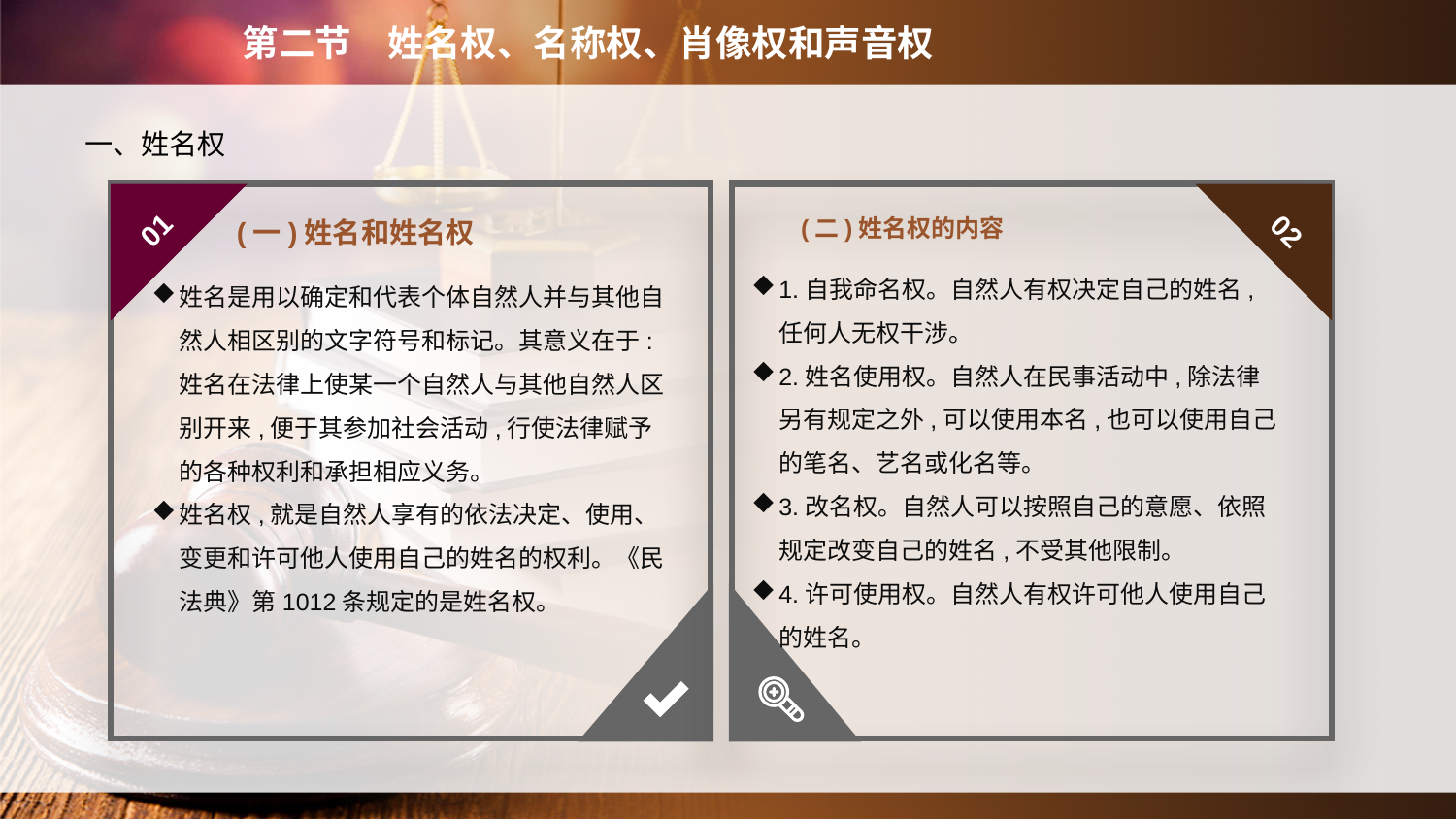

第二节　姓名权、名称权、肖像权和声音权
　　一、姓名权

(二)姓名权的内容
01
02
(一)姓名和姓名权
1.自我命名权。自然人有权决定自己的姓名,任何人无权干涉。
2.姓名使用权。自然人在民事活动中,除法律另有规定之外,可以使用本名,也可以使用自己的笔名、艺名或化名等。
3.改名权。自然人可以按照自己的意愿、依照规定改变自己的姓名,不受其他限制。
4.许可使用权。自然人有权许可他人使用自己的姓名。

姓名是用以确定和代表个体自然人并与其他自然人相区别的文字符号和标记。其意义在于:姓名在法律上使某一个自然人与其他自然人区别开来,便于其参加社会活动,行使法律赋予的各种权利和承担相应义务。
姓名权,就是自然人享有的依法决定、使用、变更和许可他人使用自己的姓名的权利。《民法典》第1012条规定的是姓名权。